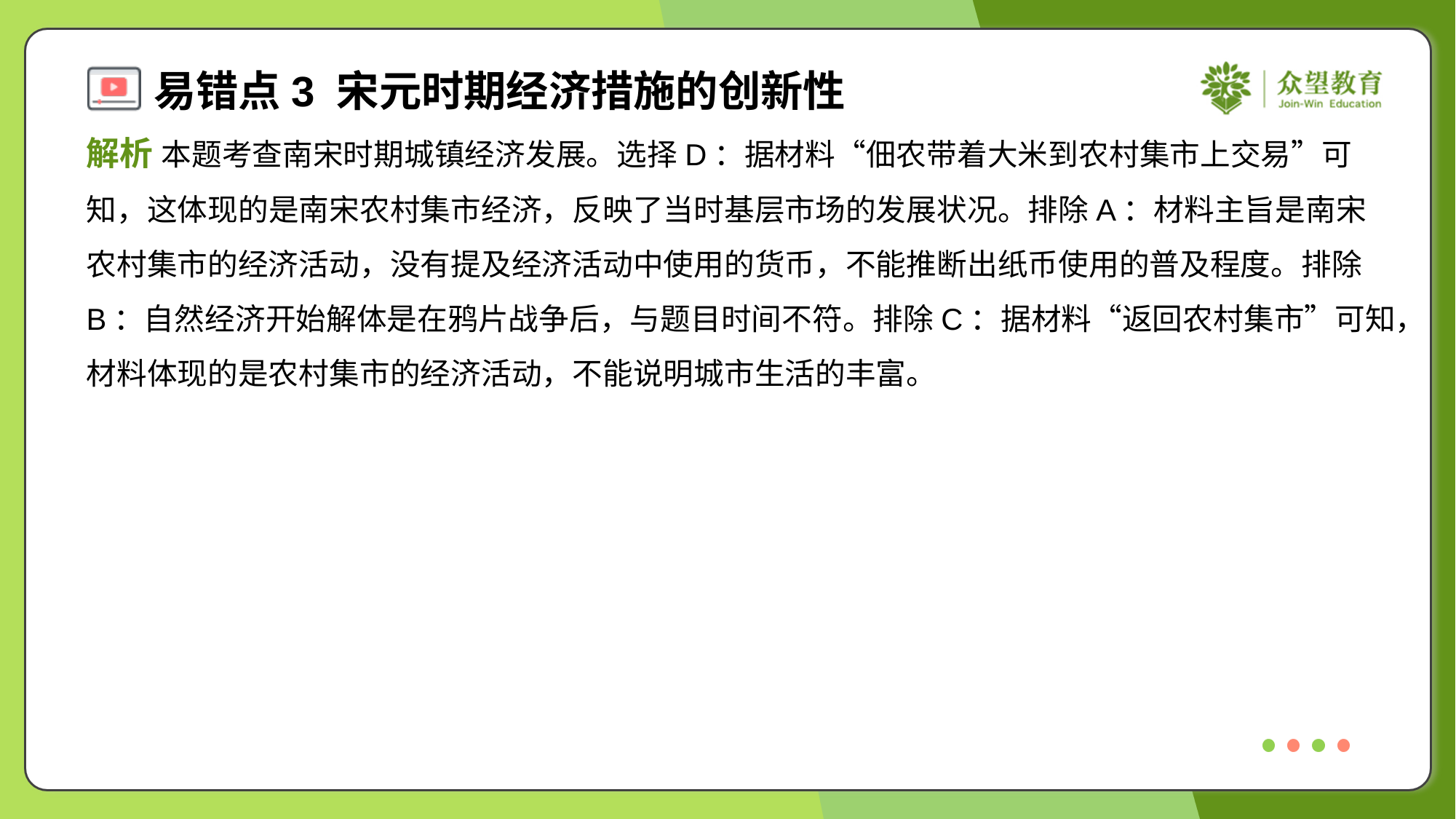

解析 本题考查南宋时期城镇经济发展。选择D：据材料“佃农带着大米到农村集市上交易”可
知，这体现的是南宋农村集市经济，反映了当时基层市场的发展状况。排除A：材料主旨是南宋
农村集市的经济活动，没有提及经济活动中使用的货币，不能推断出纸币使用的普及程度。排除
B：自然经济开始解体是在鸦片战争后，与题目时间不符。排除C：据材料“返回农村集市”可知，
材料体现的是农村集市的经济活动，不能说明城市生活的丰富。